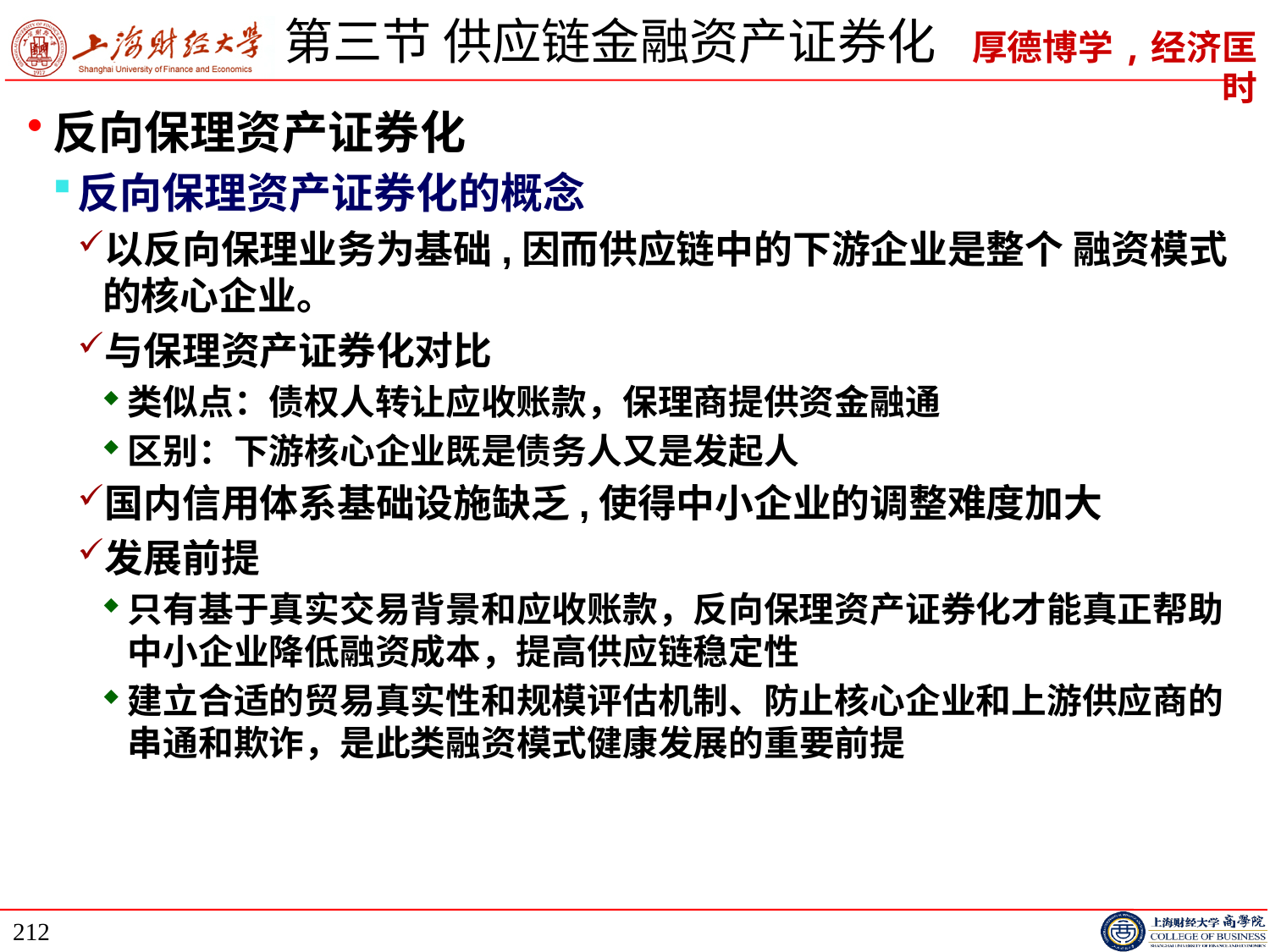

# 第三节 供应链金融资产证券化
反向保理资产证券化
反向保理资产证券化的概念
以反向保理业务为基础,因而供应链中的下游企业是整个 融资模式的核心企业。
与保理资产证券化对比
类似点：债权人转让应收账款，保理商提供资金融通
区别：下游核心企业既是债务人又是发起人
国内信用体系基础设施缺乏,使得中小企业的调整难度加大
发展前提
只有基于真实交易背景和应收账款，反向保理资产证券化才能真正帮助中小企业降低融资成本，提高供应链稳定性
建立合适的贸易真实性和规模评估机制、防止核心企业和上游供应商的串通和欺诈，是此类融资模式健康发展的重要前提
212